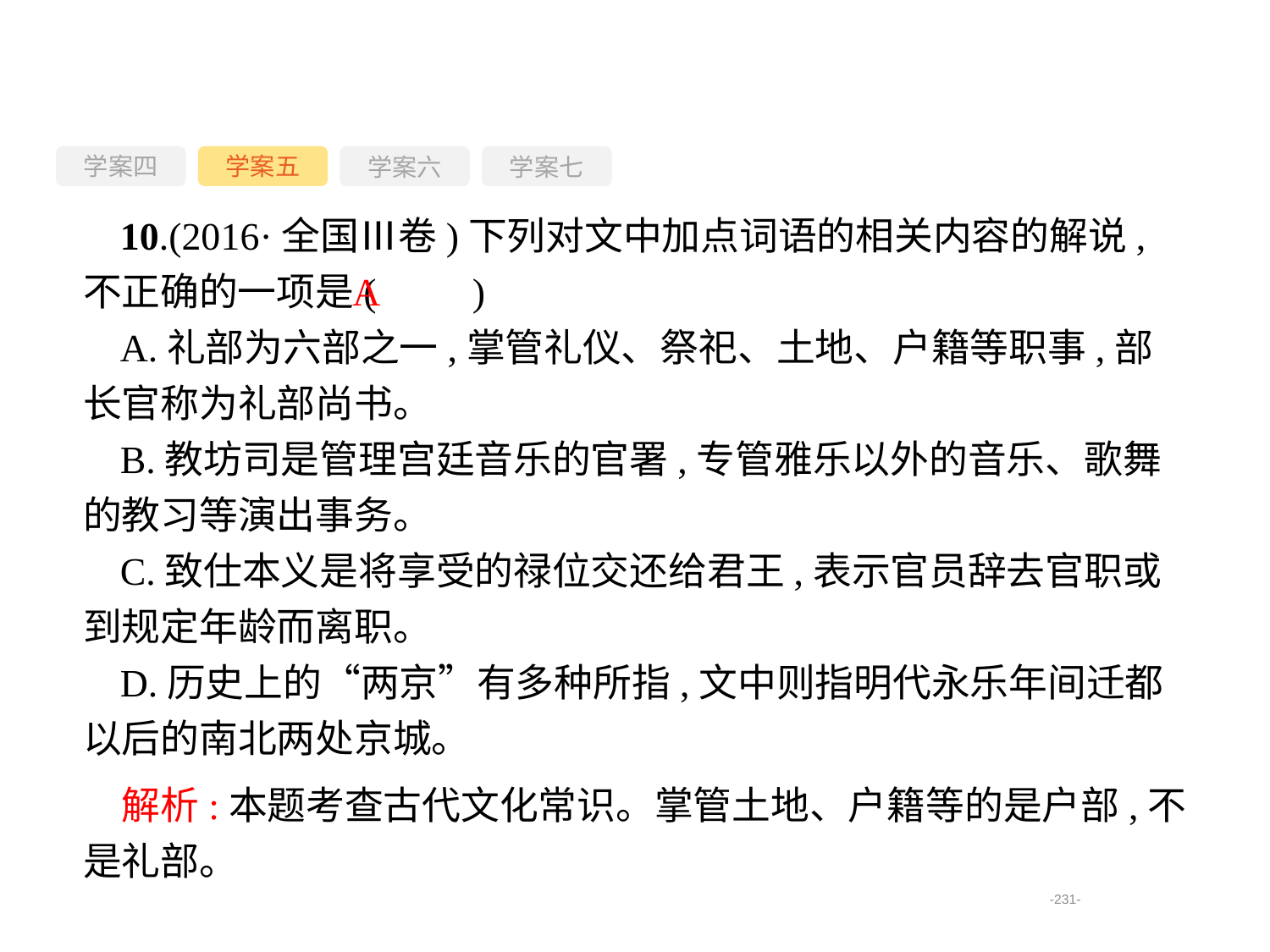

学案四
学案六
学案七
学案五
10.(2016·全国Ⅲ卷)下列对文中加点词语的相关内容的解说,不正确的一项是(　　)
A.礼部为六部之一,掌管礼仪、祭祀、土地、户籍等职事,部长官称为礼部尚书。
B.教坊司是管理宫廷音乐的官署,专管雅乐以外的音乐、歌舞的教习等演出事务。
C.致仕本义是将享受的禄位交还给君王,表示官员辞去官职或到规定年龄而离职。
D.历史上的“两京”有多种所指,文中则指明代永乐年间迁都以后的南北两处京城。
A
　解析:本题考查古代文化常识。掌管土地、户籍等的是户部,不是礼部。
-231-